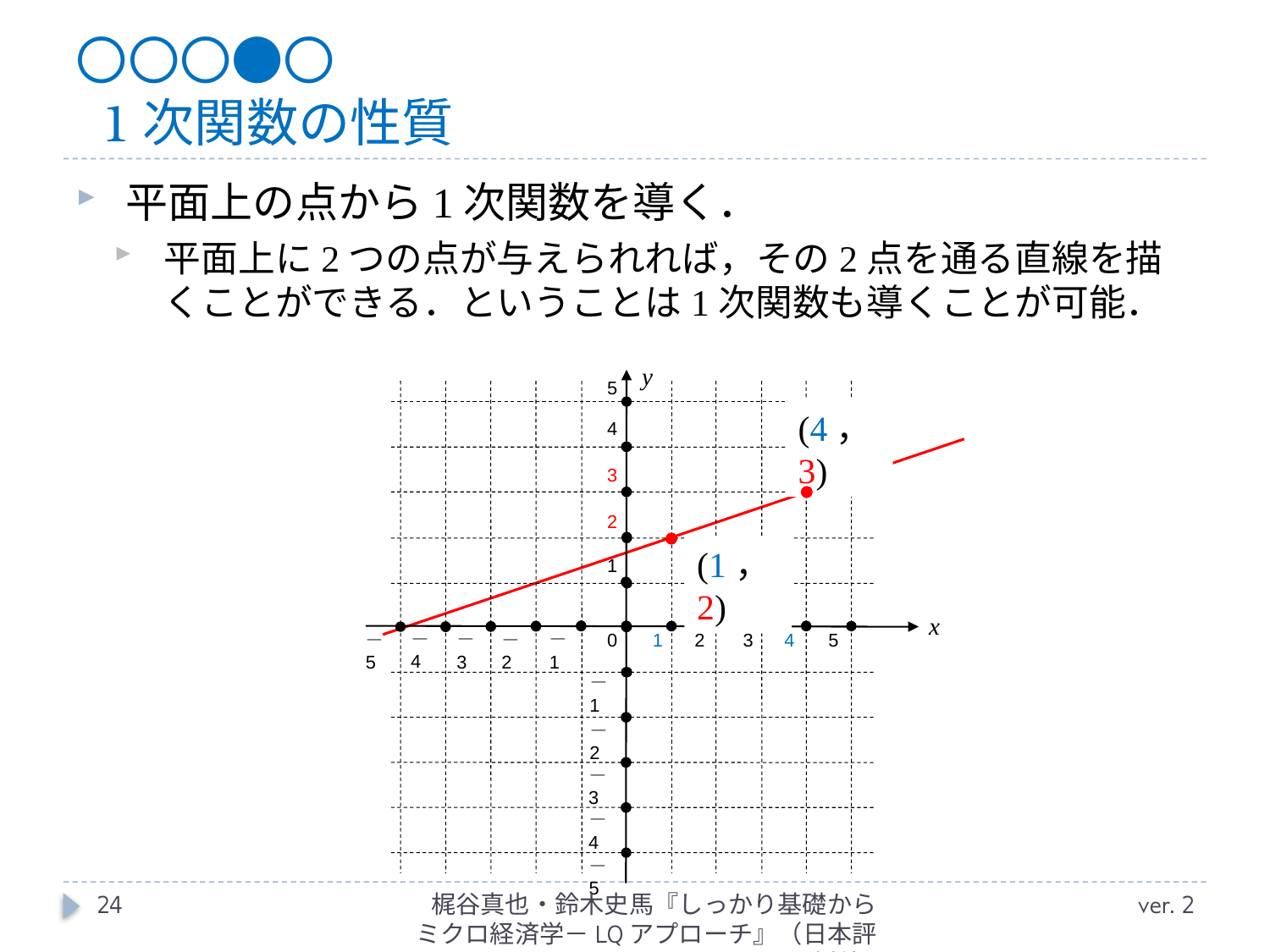

# 〇〇〇●〇 1次関数の性質
平面上の点から1次関数を導く．
平面上に2つの点が与えられれば，その2点を通る直線を描くことができる．ということは1次関数も導くことが可能．

y
5
4
3
2
1
x
－4
－3
－1
－5
－2
0
1
2
3
4
5
－1
－2
－3
－4
－5
(4，3)

(1，2)
24
梶谷真也・鈴木史馬『しっかり基礎からミクロ経済学－LQアプローチ』（日本評論社）
ver. 2